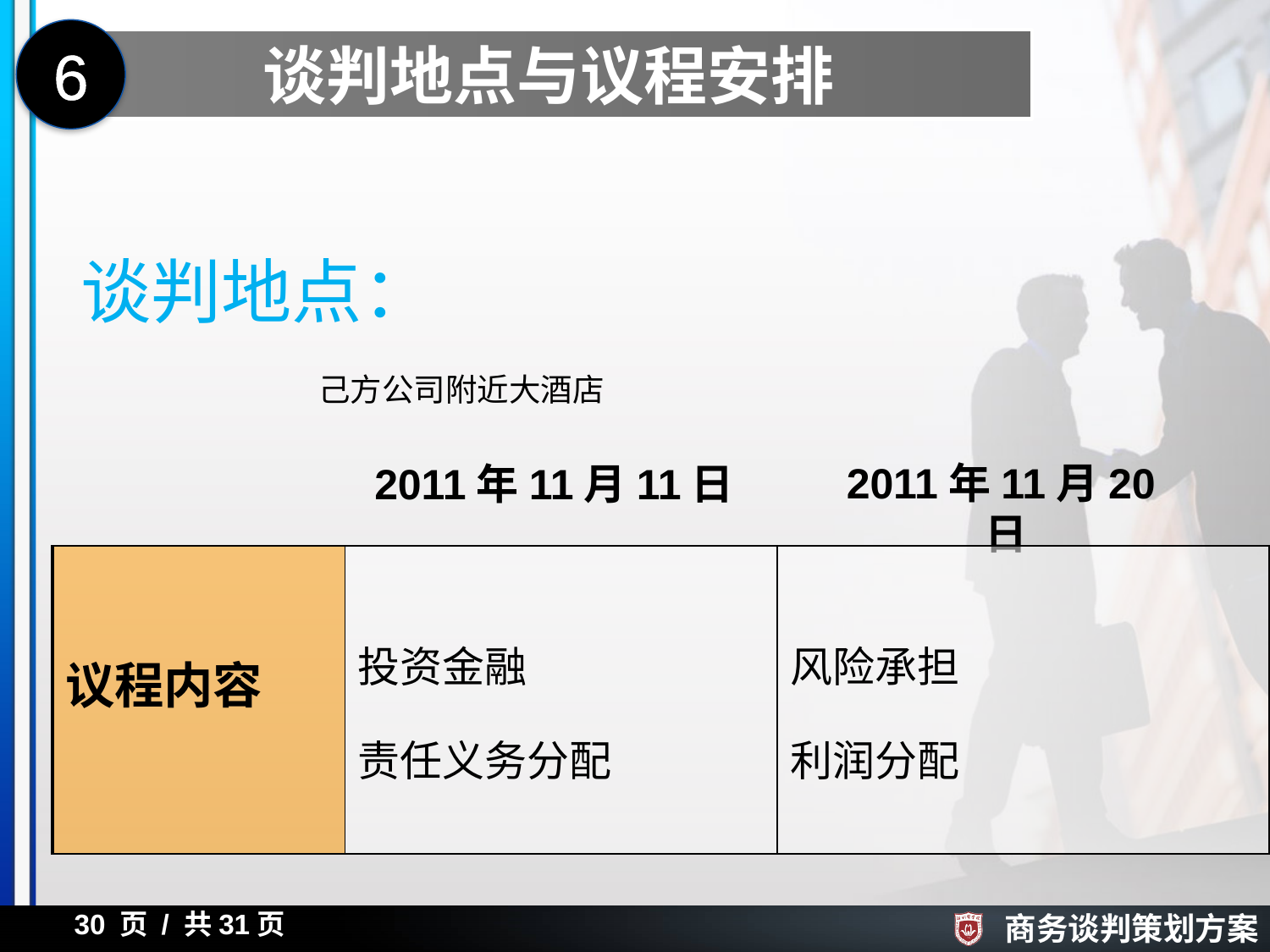

6
谈判地点与议程安排
谈判地点：
                                己方公司附近大酒店
2011年11月20日
2011年11月11日
| 议程内容 | 投资金融 责任义务分配 | 风险承担 利润分配 |
| --- | --- | --- |
30 页 / 共31页